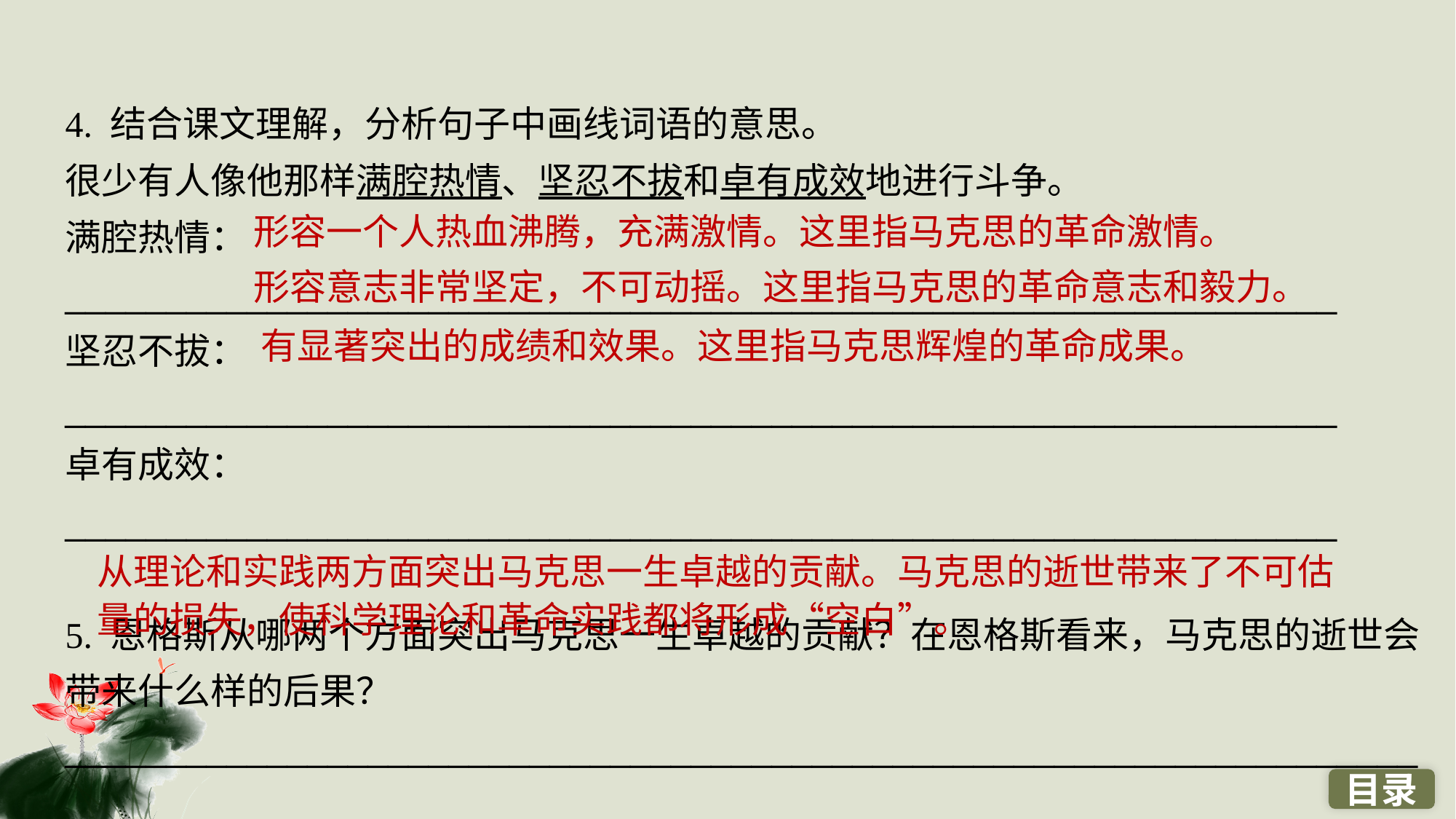

4. 结合课文理解，分析句子中画线词语的意思。
很少有人像他那样满腔热情、坚忍不拔和卓有成效地进行斗争。
满腔热情：_______________________________________________________________
坚忍不拔：_______________________________________________________________
卓有成效：_______________________________________________________________

5. 恩格斯从哪两个方面突出马克思一生卓越的贡献？在恩格斯看来，马克思的逝世会带来什么样的后果？
__________________________________________________________________________
__________________________________________________________________________
形容一个人热血沸腾，充满激情。这里指马克思的革命激情。
形容意志非常坚定，不可动摇。这里指马克思的革命意志和毅力。
有显著突出的成绩和效果。这里指马克思辉煌的革命成果。
从理论和实践两方面突出马克思一生卓越的贡献。马克思的逝世带来了不可估量的损失，使科学理论和革命实践都将形成“空白”。